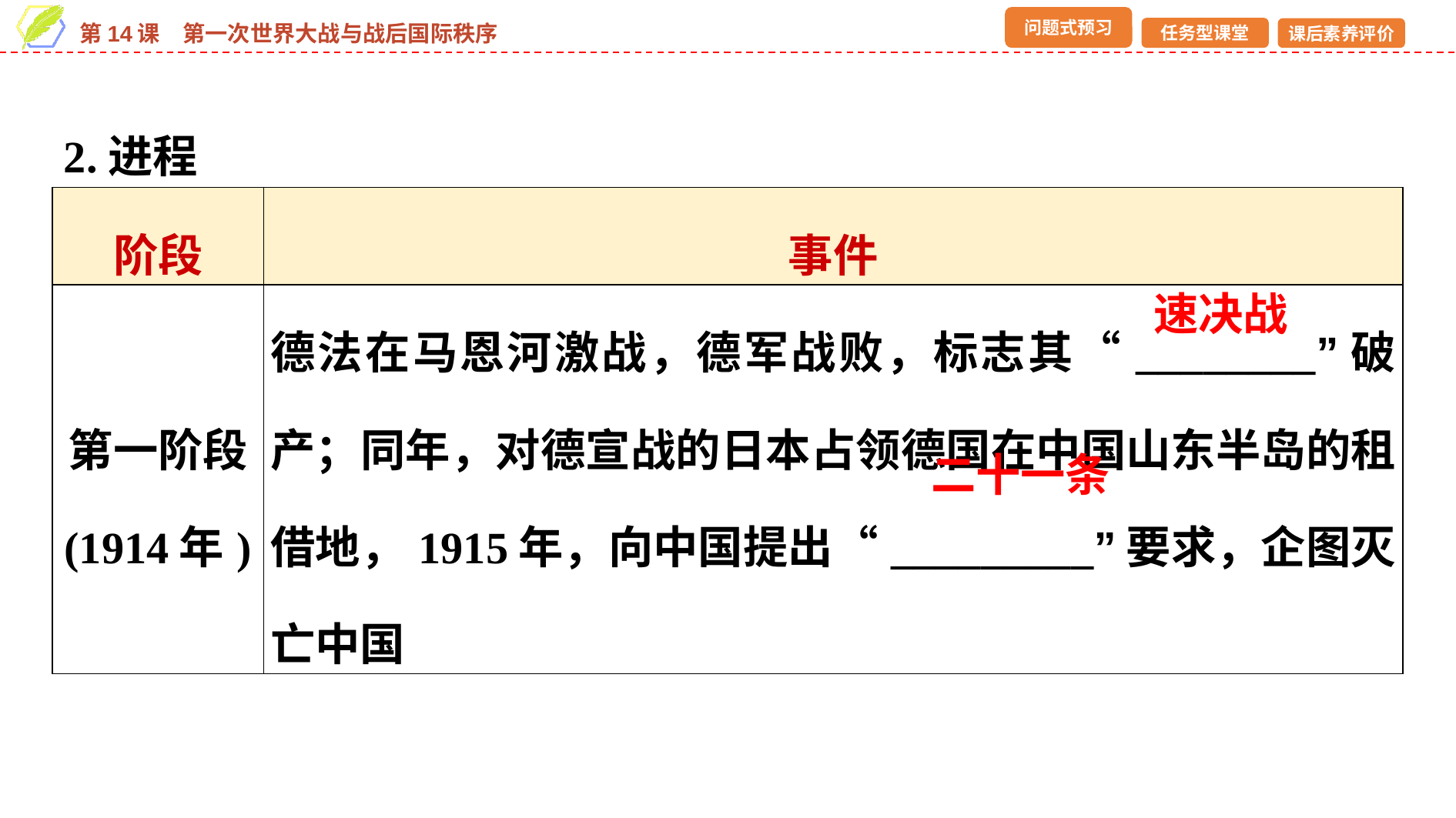

2.进程
| 阶段 | 事件 |
| --- | --- |
| 第一阶段 (1914年) | 德法在马恩河激战，德军战败，标志其“\_\_\_\_\_\_\_\_”破产；同年，对德宣战的日本占领德国在中国山东半岛的租借地，1915年，向中国提出“\_\_\_\_\_\_\_\_\_”要求，企图灭亡中国 |
速决战
二十一条